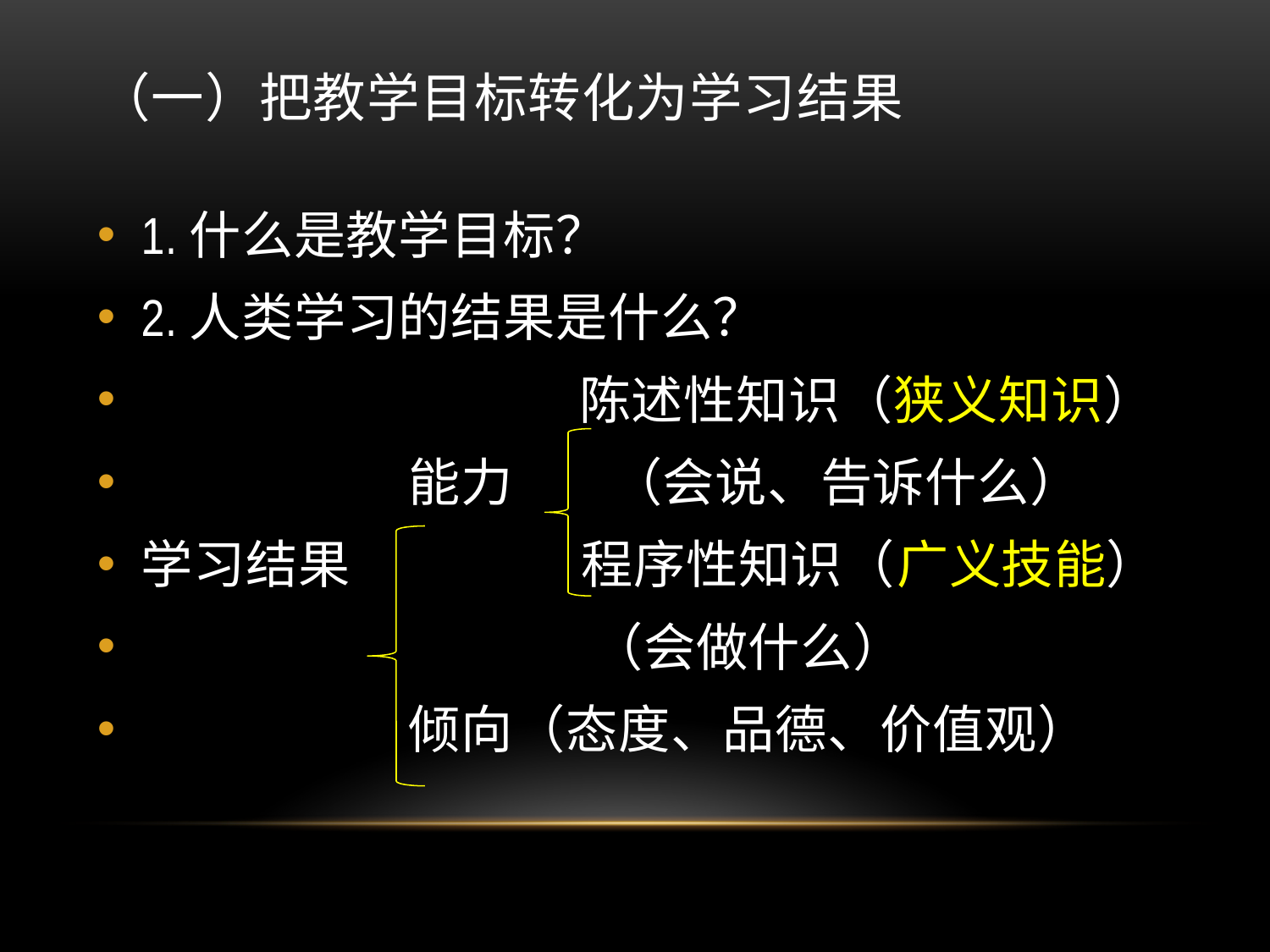

# （一）把教学目标转化为学习结果
1.什么是教学目标？
2.人类学习的结果是什么？
                                   陈述性知识（狭义知识）
                     能力        （会说、告诉什么）
学习结果                   程序性知识（广义技能）
                                    （会做什么）
                     倾向（态度、品德、价值观）